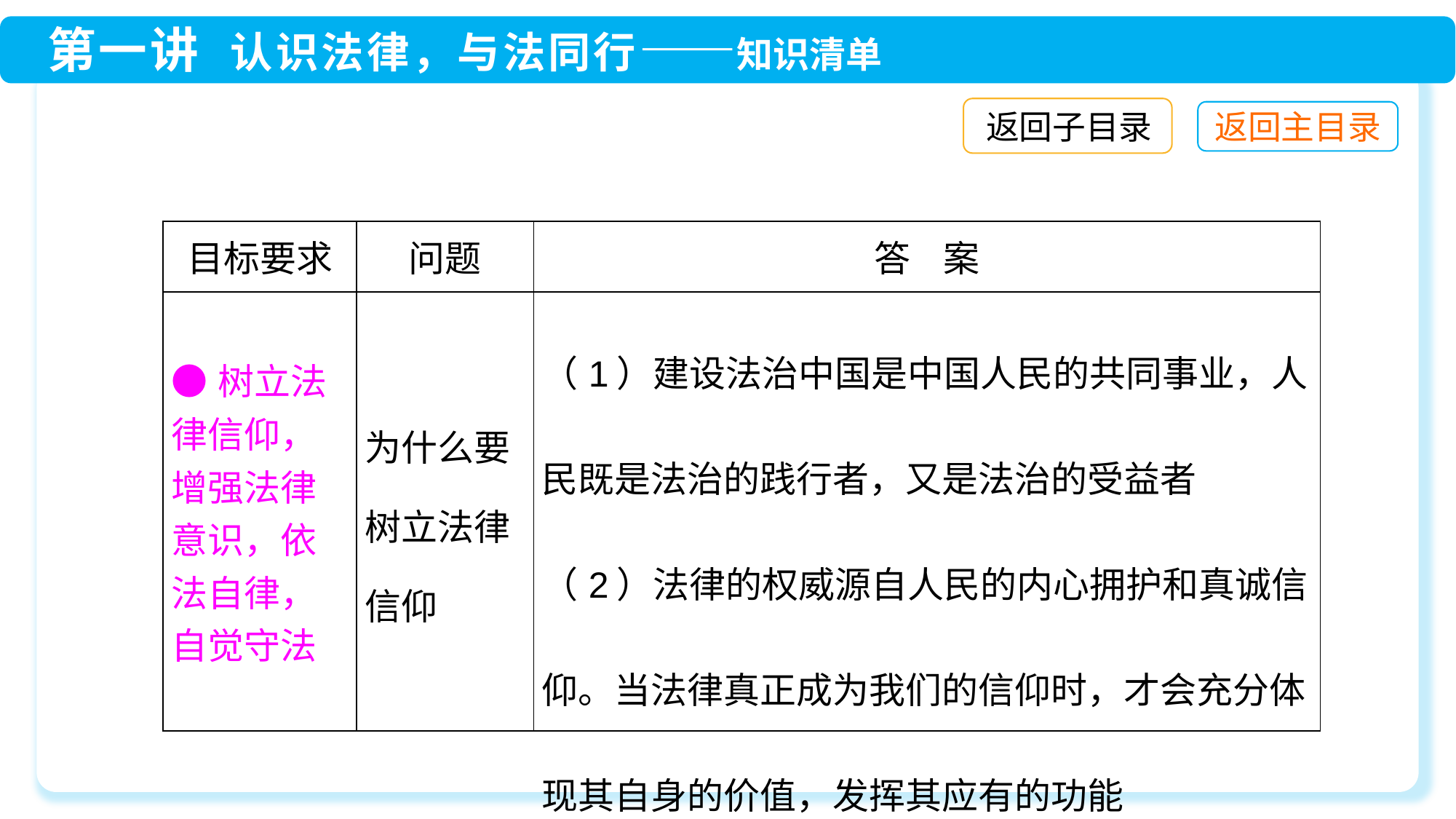

返回子目录
| 目标要求 | 问题 | 答 案 |
| --- | --- | --- |
| ●树立法律信仰，增强法律意识，依法自律，自觉守法 | 为什么要树立法律信仰 | （1）建设法治中国是中国人民的共同事业，人民既是法治的践行者，又是法治的受益者 （2）法律的权威源自人民的内心拥护和真诚信仰。当法律真正成为我们的信仰时，才会充分体现其自身的价值，发挥其应有的功能 |